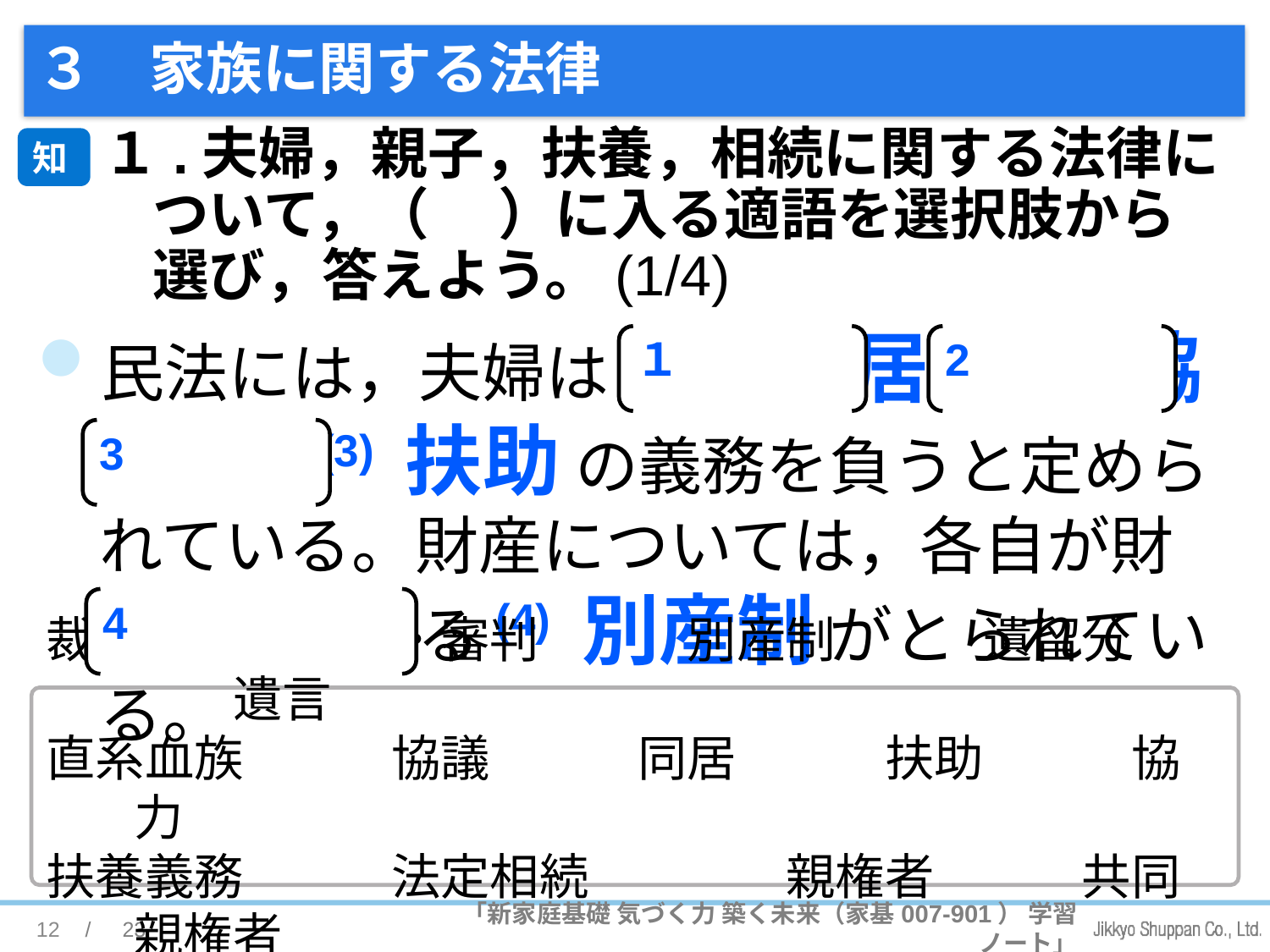

# ３　家族に関する法律
１.夫婦，親子，扶養，相続に関する法律について，（　 ）に入る適語を選択肢から選び，答えよう。(1/4)
知
民法には，夫婦は，(1) 同居 ・ (2) 協力　　(3) 扶助 の義務を負うと定められている。財産については，各自が財産を所有する(4) 別産制 がとられている。
１
2
3
4
裁判　　　調停・審判　　　別産制　　　遺留分　　　遺言
直系血族　　　協議　　　同居　　　扶助　　　協力
扶養義務　　　法定相続　　　　親権者　　　共同親権者
12